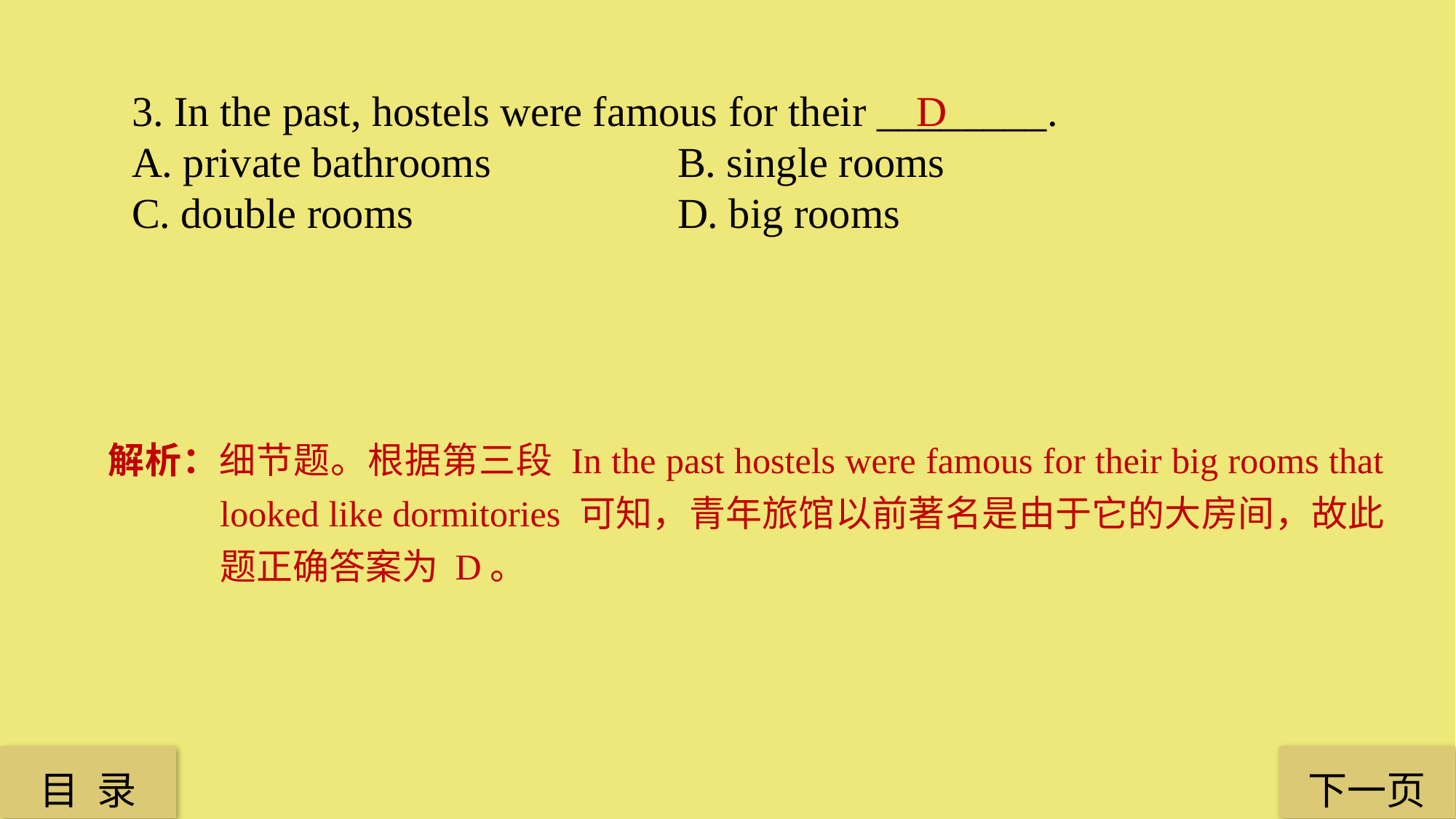

3. In the past, hostels were famous for their ________.
A. private bathrooms 		B. single rooms
C. double rooms 			D. big rooms
D
解析：细节题。根据第三段 In the past hostels were famous for their big rooms that looked like dormitories 可知，青年旅馆以前著名是由于它的大房间，故此题正确答案为 D。